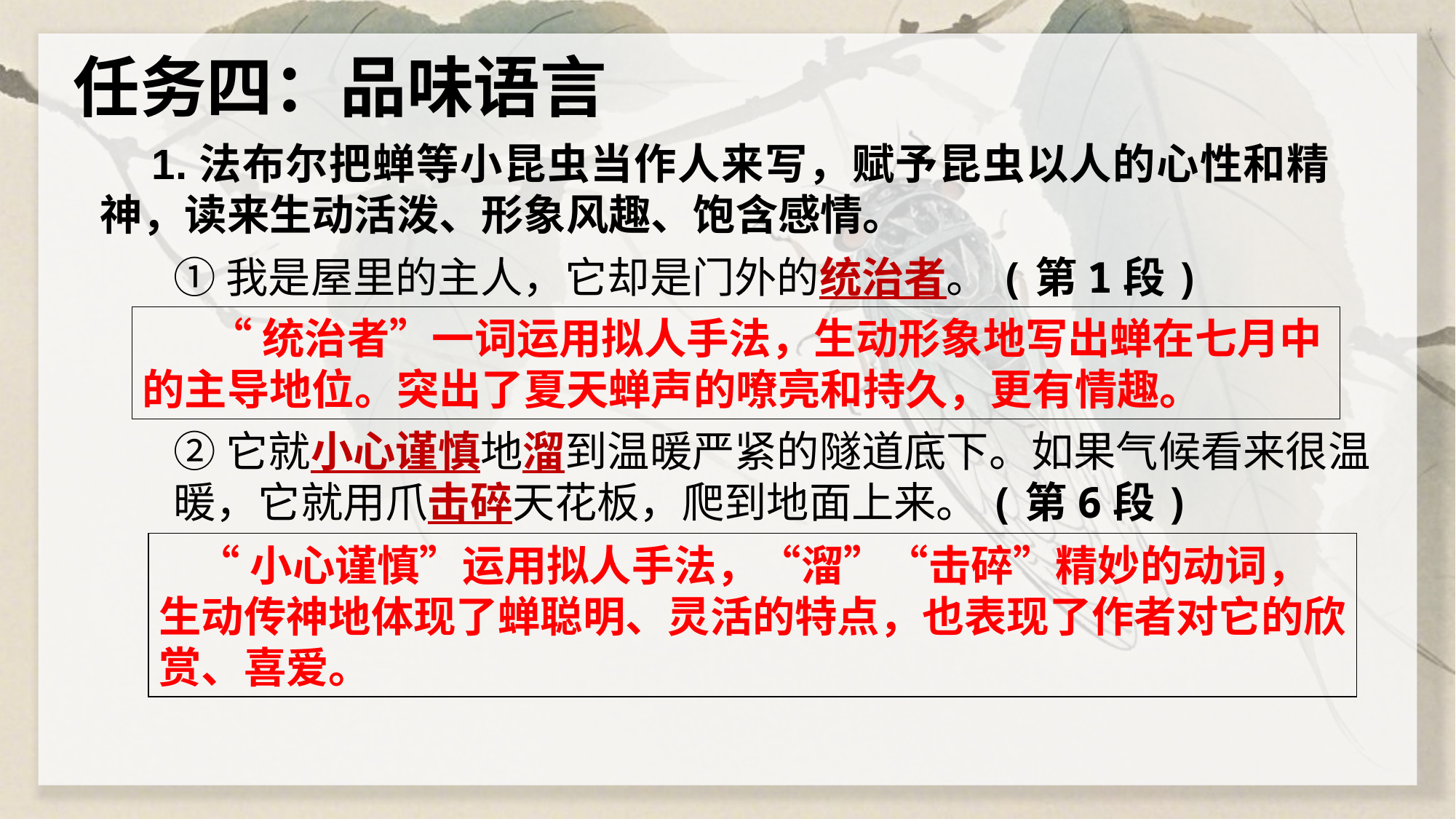

任务四：品味语言
    1.法布尔把蝉等小昆虫当作人来写，赋予昆虫以人的心性和精神，读来生动活泼、形象风趣、饱含感情。
①我是屋里的主人，它却是门外的统治者。(第1段)
       “统治者”一词运用拟人手法，生动形象地写出蝉在七月中的主导地位。突出了夏天蝉声的嘹亮和持久，更有情趣。
②它就小心谨慎地溜到温暖严紧的隧道底下。如果气候看来很温暖，它就用爪击碎天花板，爬到地面上来。(第6段)
    “小心谨慎”运用拟人手法，“溜”“击碎”精妙的动词，生动传神地体现了蝉聪明、灵活的特点，也表现了作者对它的欣赏、喜爱。